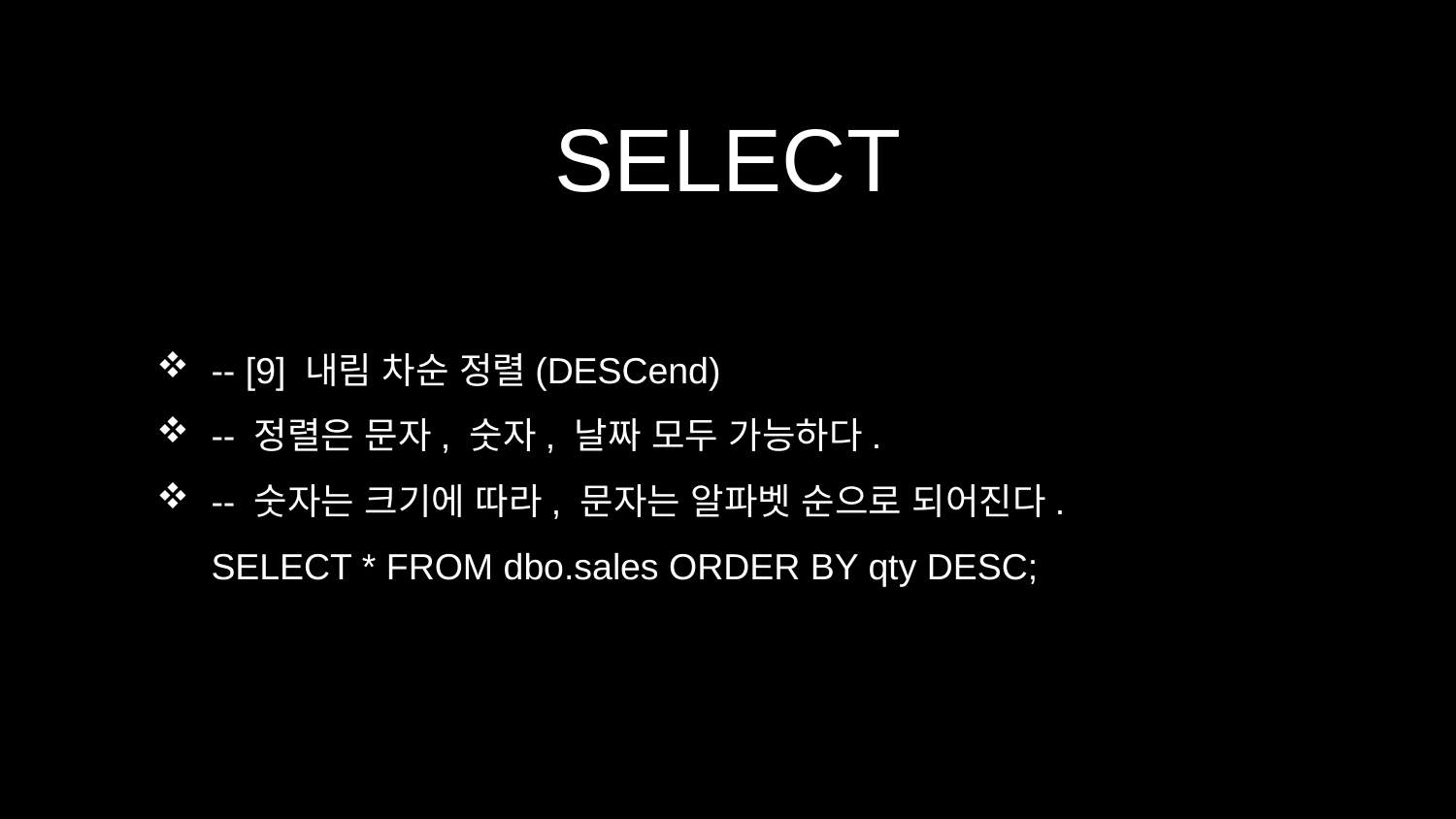

# SELECT
-- [9] 내림 차순 정렬(DESCend)
-- 정렬은 문자, 숫자, 날짜 모두 가능하다.
-- 숫자는 크기에 따라, 문자는 알파벳 순으로 되어진다.
SELECT * FROM dbo.sales ORDER BY qty DESC;